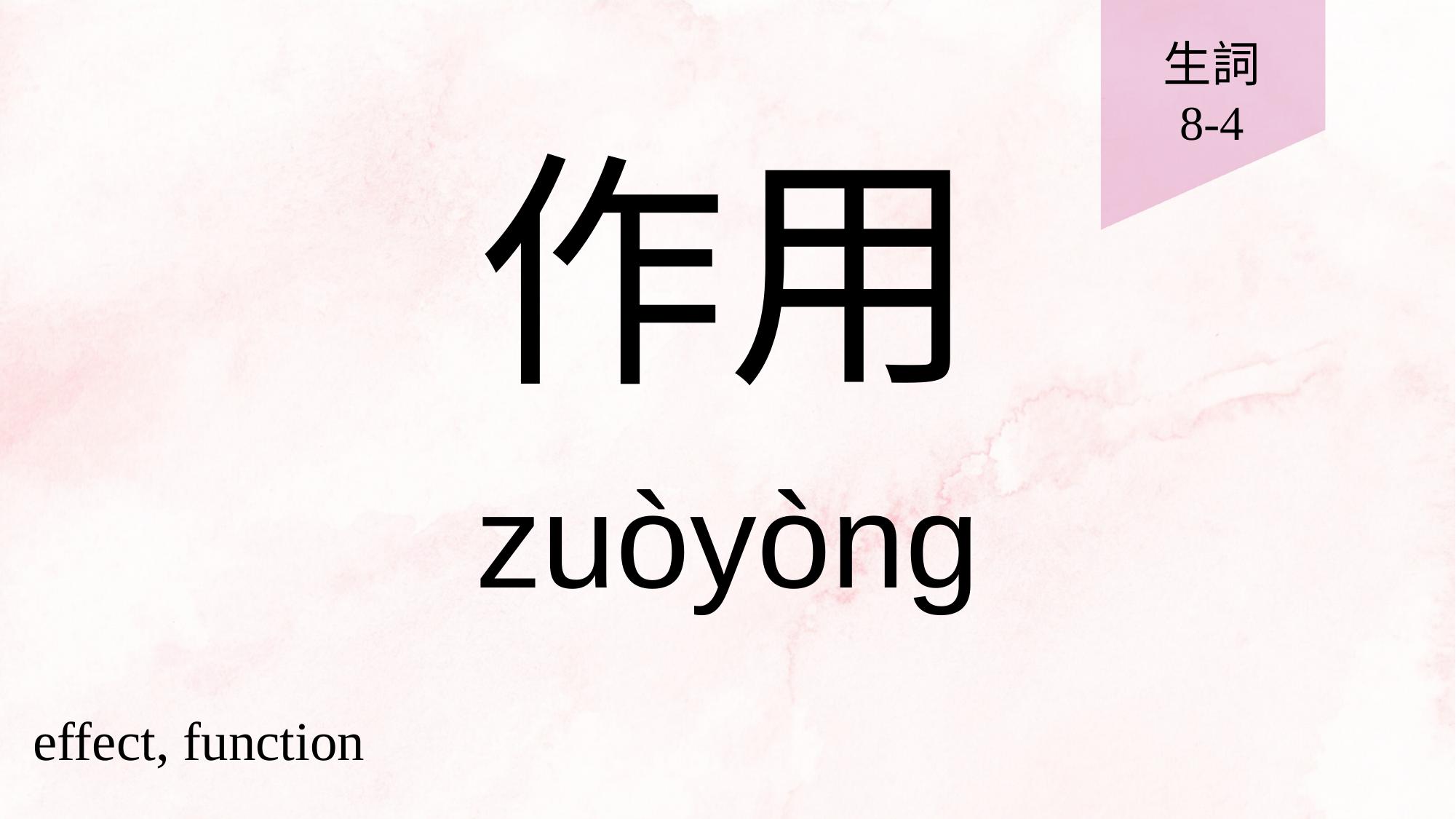

生詞
8-4
# 作用
zuòyòng
effect, function